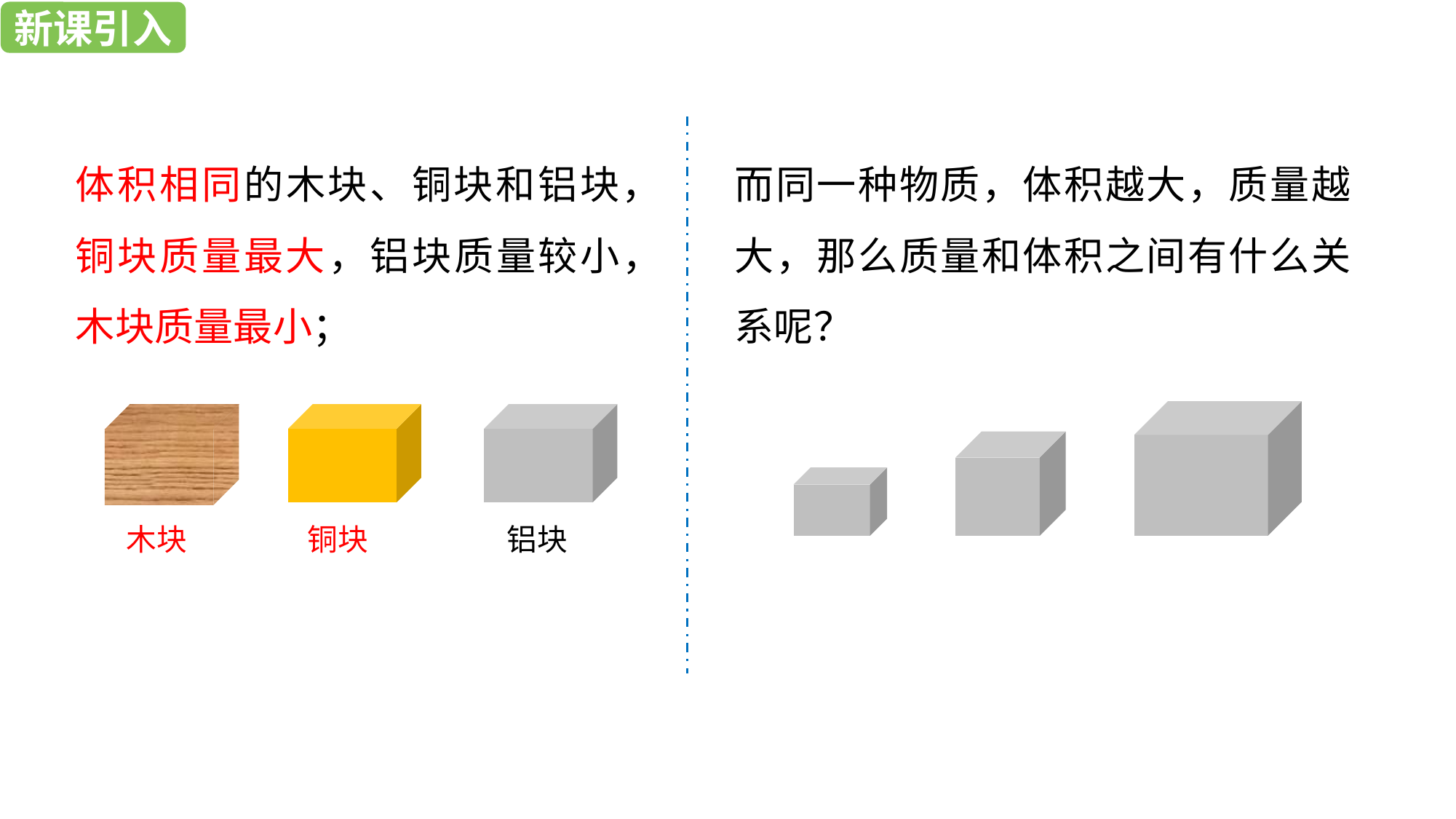

课堂导入
课堂导入
新课引入
而同一种物质，体积越大，质量越大，那么质量和体积之间有什么关系呢？
体积相同的木块、铜块和铝块，铜块质量最大，铝块质量较小，木块质量最小；

木块
铜块
铝块